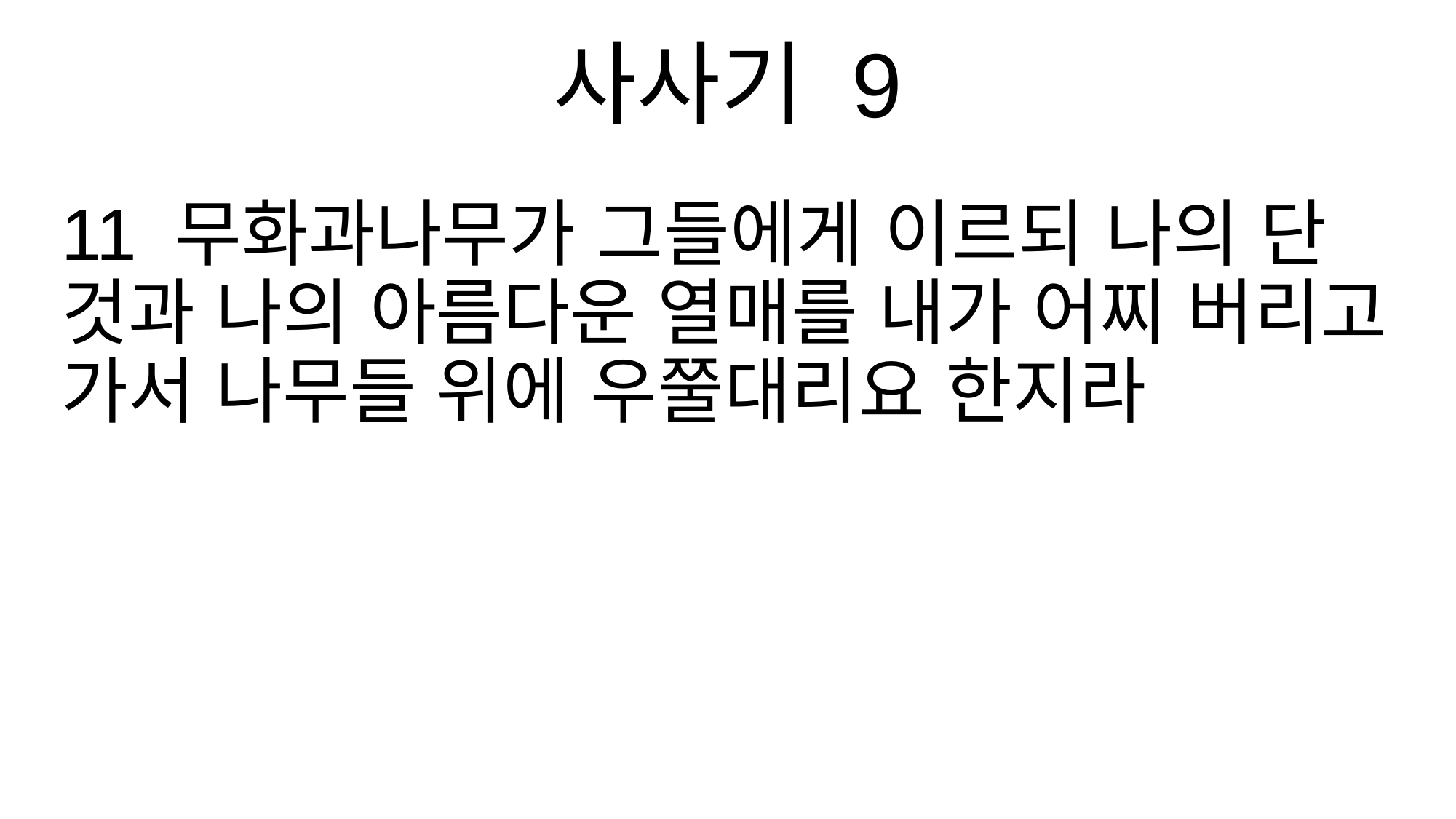

사사기 9
11 무화과나무가 그들에게 이르되 나의 단 것과 나의 아름다운 열매를 내가 어찌 버리고 가서 나무들 위에 우쭐대리요 한지라